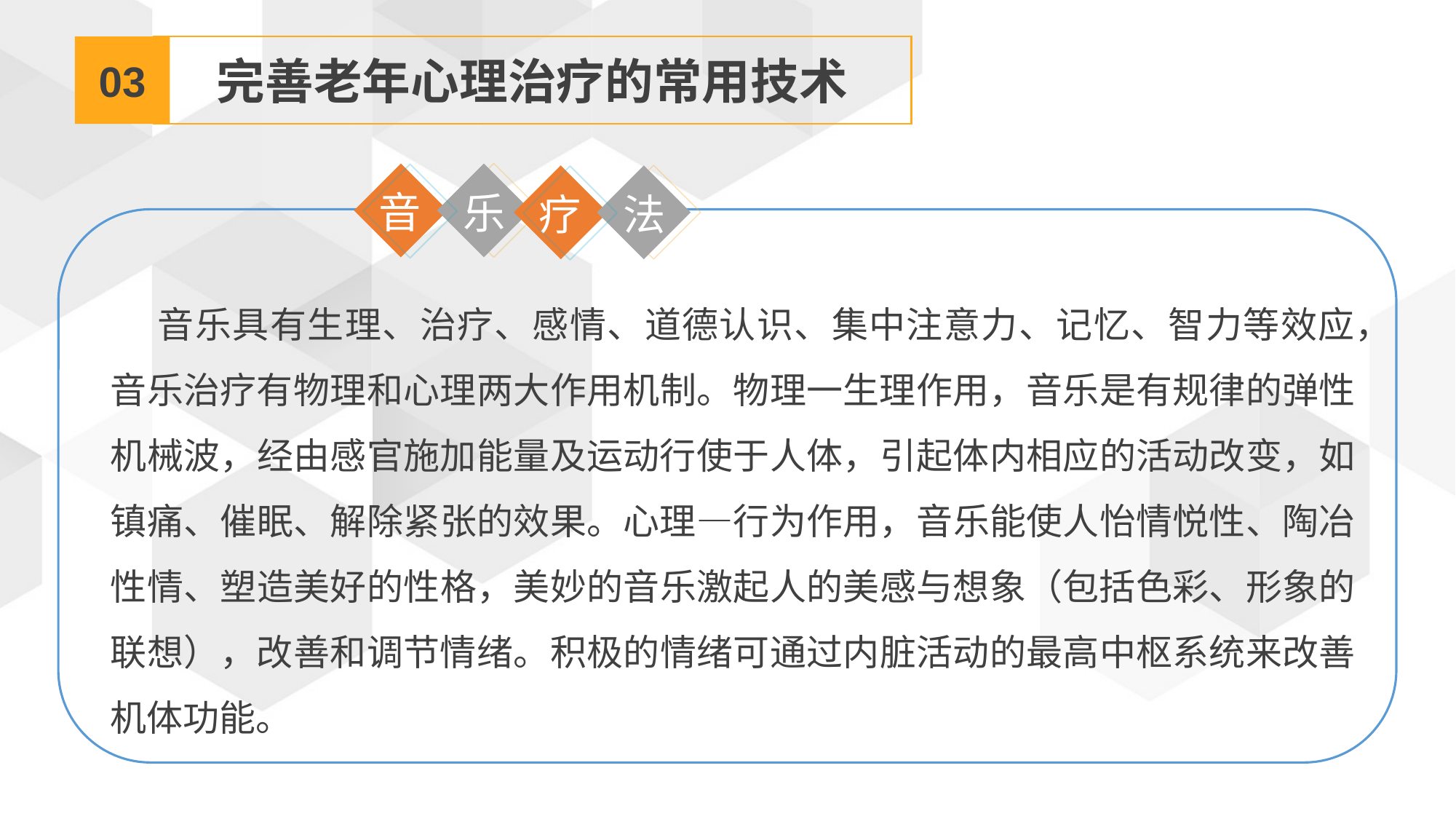

03
完善老年心理治疗的常用技术

音

乐

疗

法

音乐具有生理、治疗、感情、道德认识、集中注意力、记忆、智力等效应，音乐治疗有物理和心理两大作用机制。物理一生理作用，音乐是有规律的弹性机械波，经由感官施加能量及运动行使于人体，引起体内相应的活动改变，如镇痛、催眠、解除紧张的效果。心理—行为作用，音乐能使人怡情悦性、陶冶性情、塑造美好的性格，美妙的音乐激起人的美感与想象（包括色彩、形象的联想），改善和调节情绪。积极的情绪可通过内脏活动的最高中枢系统来改善机体功能。